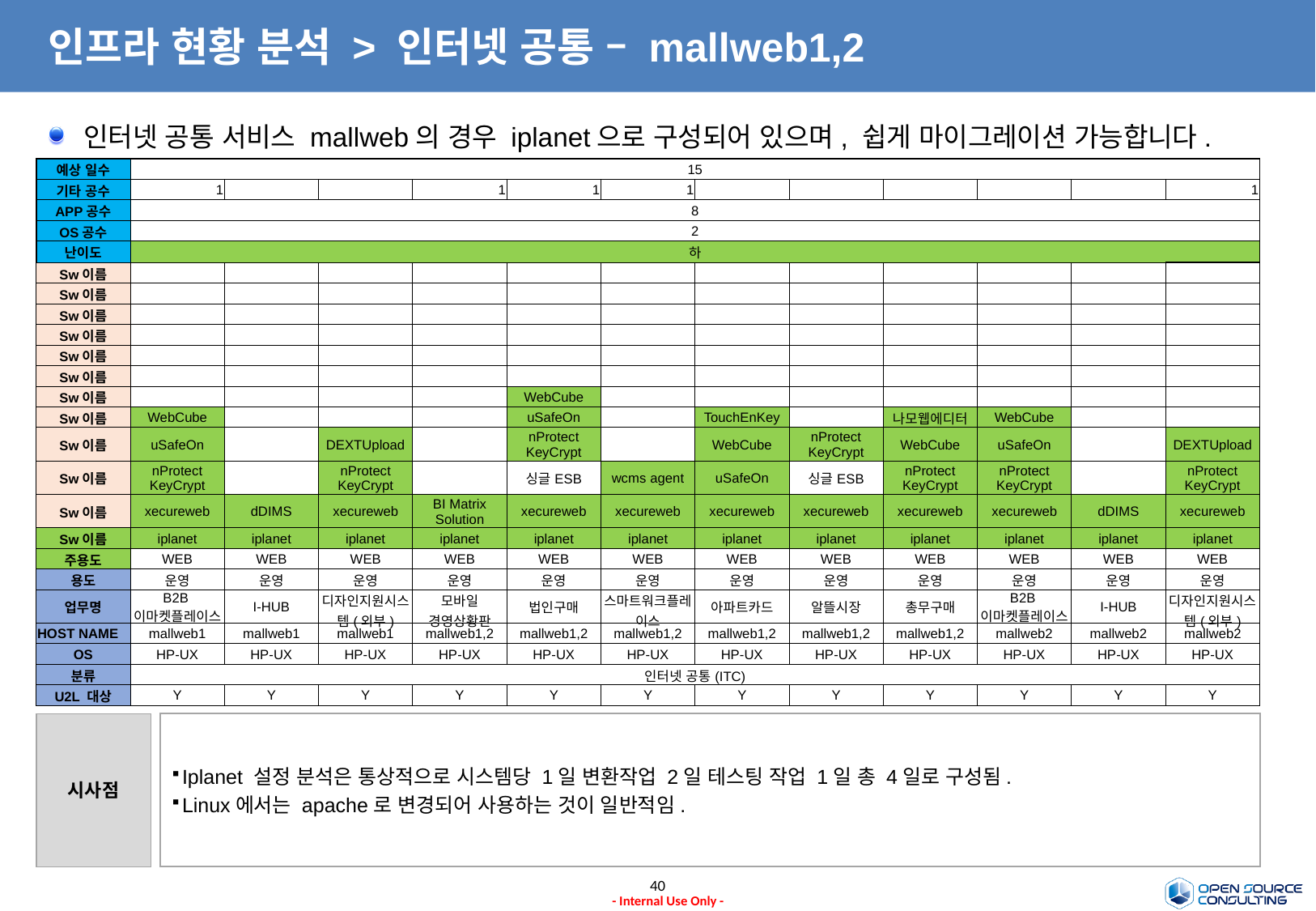

# 인프라 현황 분석 > 인터넷 공통 – mallweb1,2
인터넷 공통 서비스 mallweb의 경우 iplanet으로 구성되어 있으며, 쉽게 마이그레이션 가능합니다.
| 예상 일수 | 15 |  |  |  |  |  |  |  |  |  |  |  |
| --- | --- | --- | --- | --- | --- | --- | --- | --- | --- | --- | --- | --- |
| 기타 공수 | 1 |  |  | 1 | 1 | 1 |  |  |  |  |  | 1 |
| APP공수 | 8 |  |  |  |  |  |  |  |  |  |  |  |
| OS공수 | 2 |  |  |  |  |  |  |  |  |  |  |  |
| 난이도 | 하 |  |  |  |  |  |  |  |  |  |  |  |
| Sw이름 |  |  |  |  |  |  |  |  |  |  |  |  |
| Sw이름 |  |  |  |  |  |  |  |  |  |  |  |  |
| Sw이름 |  |  |  |  |  |  |  |  |  |  |  |  |
| Sw이름 |  |  |  |  |  |  |  |  |  |  |  |  |
| Sw이름 |  |  |  |  |  |  |  |  |  |  |  |  |
| Sw이름 |  |  |  |  |  |  |  |  |  |  |  |  |
| Sw이름 |  |  |  |  | WebCube |  |  |  |  |  |  |  |
| Sw이름 | WebCube |  |  |  | uSafeOn |  | TouchEnKey |  | 나모웹에디터 | WebCube |  |  |
| Sw이름 | uSafeOn |  | DEXTUpload |  | nProtect KeyCrypt |  | WebCube | nProtect KeyCrypt | WebCube | uSafeOn |  | DEXTUpload |
| Sw이름 | nProtect KeyCrypt |  | nProtect KeyCrypt |  | 싱글ESB | wcms agent | uSafeOn | 싱글ESB | nProtect KeyCrypt | nProtect KeyCrypt |  | nProtect KeyCrypt |
| Sw이름 | xecureweb | dDIMS | xecureweb | BI Matrix Solution | xecureweb | xecureweb | xecureweb | xecureweb | xecureweb | xecureweb | dDIMS | xecureweb |
| Sw이름 | iplanet | iplanet | iplanet | iplanet | iplanet | iplanet | iplanet | iplanet | iplanet | iplanet | iplanet | iplanet |
| 주용도 | WEB | WEB | WEB | WEB | WEB | WEB | WEB | WEB | WEB | WEB | WEB | WEB |
| 용도 | 운영 | 운영 | 운영 | 운영 | 운영 | 운영 | 운영 | 운영 | 운영 | 운영 | 운영 | 운영 |
| 업무명 | B2B이마켓플레이스 | I-HUB | 디자인지원시스템(외부) | 모바일 경영상황판 | 법인구매 | 스마트워크플레이스 | 아파트카드 | 알뜰시장 | 총무구매 | B2B이마켓플레이스 | I-HUB | 디자인지원시스템(외부) |
| HOST NAME | mallweb1 | mallweb1 | mallweb1 | mallweb1,2 | mallweb1,2 | mallweb1,2 | mallweb1,2 | mallweb1,2 | mallweb1,2 | mallweb2 | mallweb2 | mallweb2 |
| OS | HP-UX | HP-UX | HP-UX | HP-UX | HP-UX | HP-UX | HP-UX | HP-UX | HP-UX | HP-UX | HP-UX | HP-UX |
| 분류 | 인터넷 공통(ITC) |  |  |  |  |  |  |  |  |  |  |  |
| U2L 대상 | Y | Y | Y | Y | Y | Y | Y | Y | Y | Y | Y | Y |
시사점
Iplanet 설정 분석은 통상적으로 시스템당 1일 변환작업 2일 테스팅 작업 1일 총 4일로 구성됨.
Linux에서는 apache로 변경되어 사용하는 것이 일반적임.